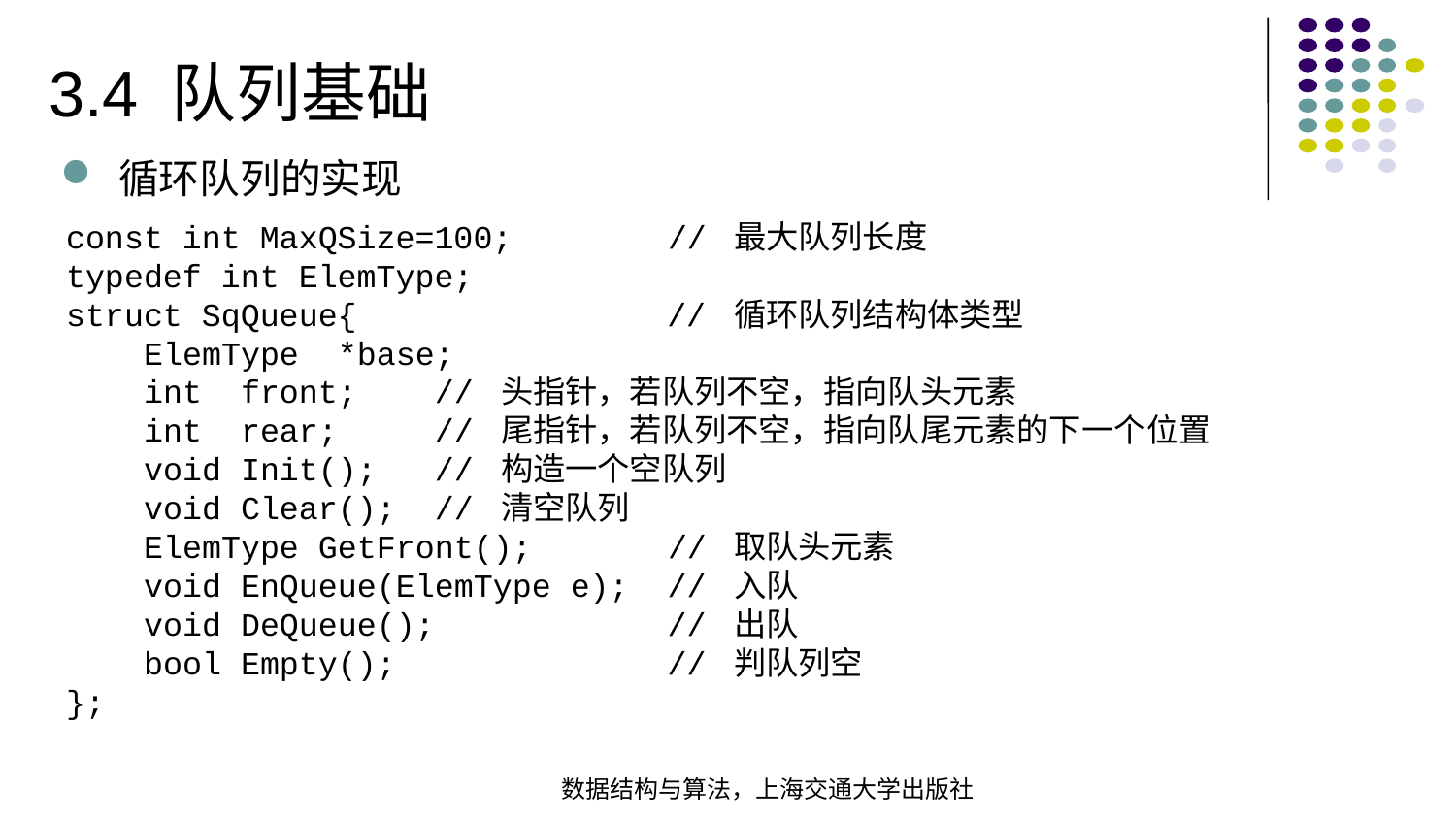

3.4 队列基础
循环队列的实现
const int MaxQSize=100;        // 最大队列长度typedef int ElemType;struct SqQueue{                // 循环队列结构体类型    ElemType  *base;         int  front;    // 头指针，若队列不空，指向队头元素    int  rear;     // 尾指针，若队列不空，指向队尾元素的下一个位置    void Init();   // 构造一个空队列    void Clear();  // 清空队列    ElemType GetFront();     	 // 取队头元素    void EnQueue(ElemType e);  // 入队    void DeQueue();            // 出队    bool Empty();              // 判队列空
};